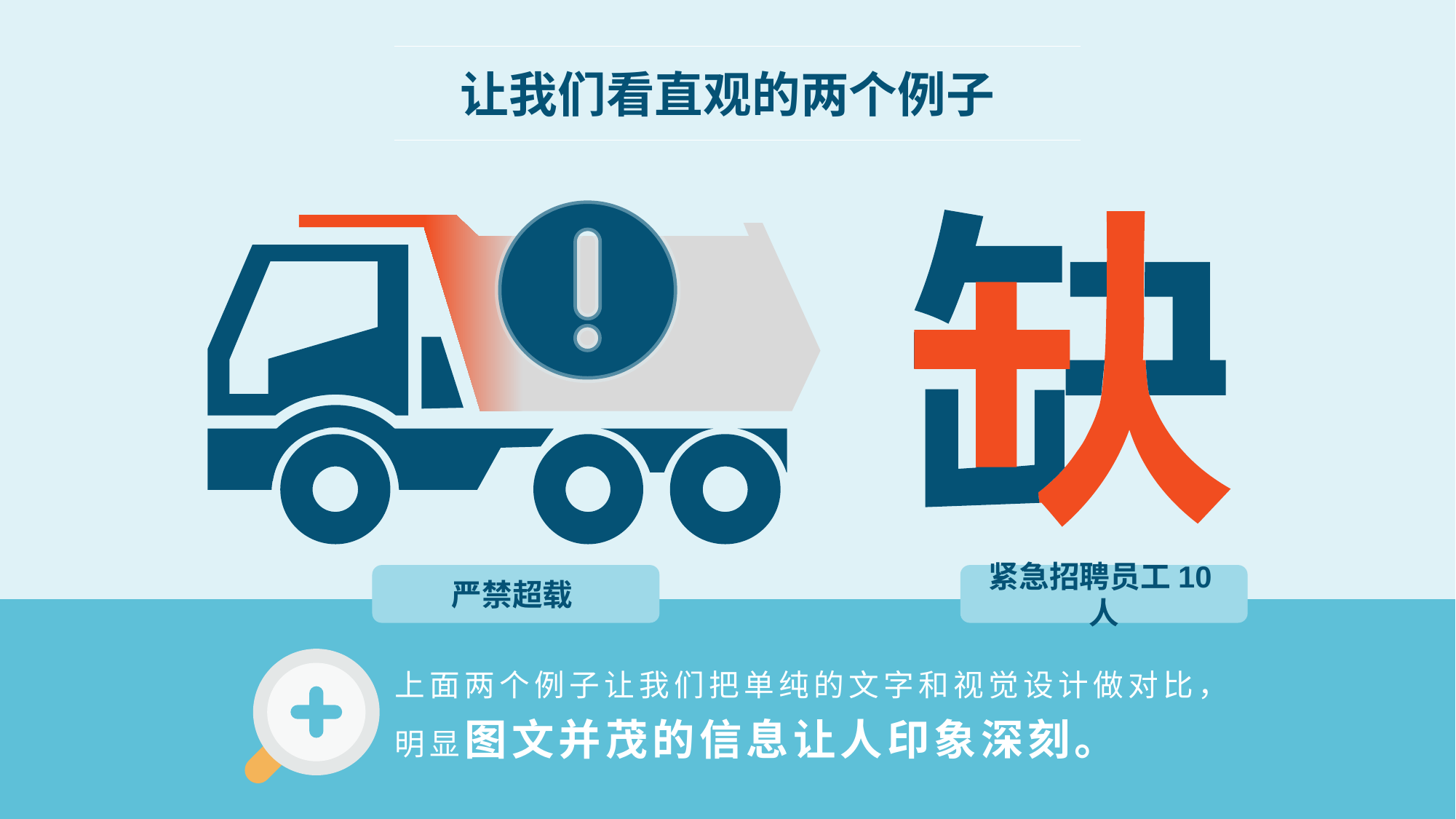

让我们看直观的两个例子

严禁超载
紧急招聘员工10人

上面两个例子让我们把单纯的文字和视觉设计做对比，
明显图文并茂的信息让人印象深刻。